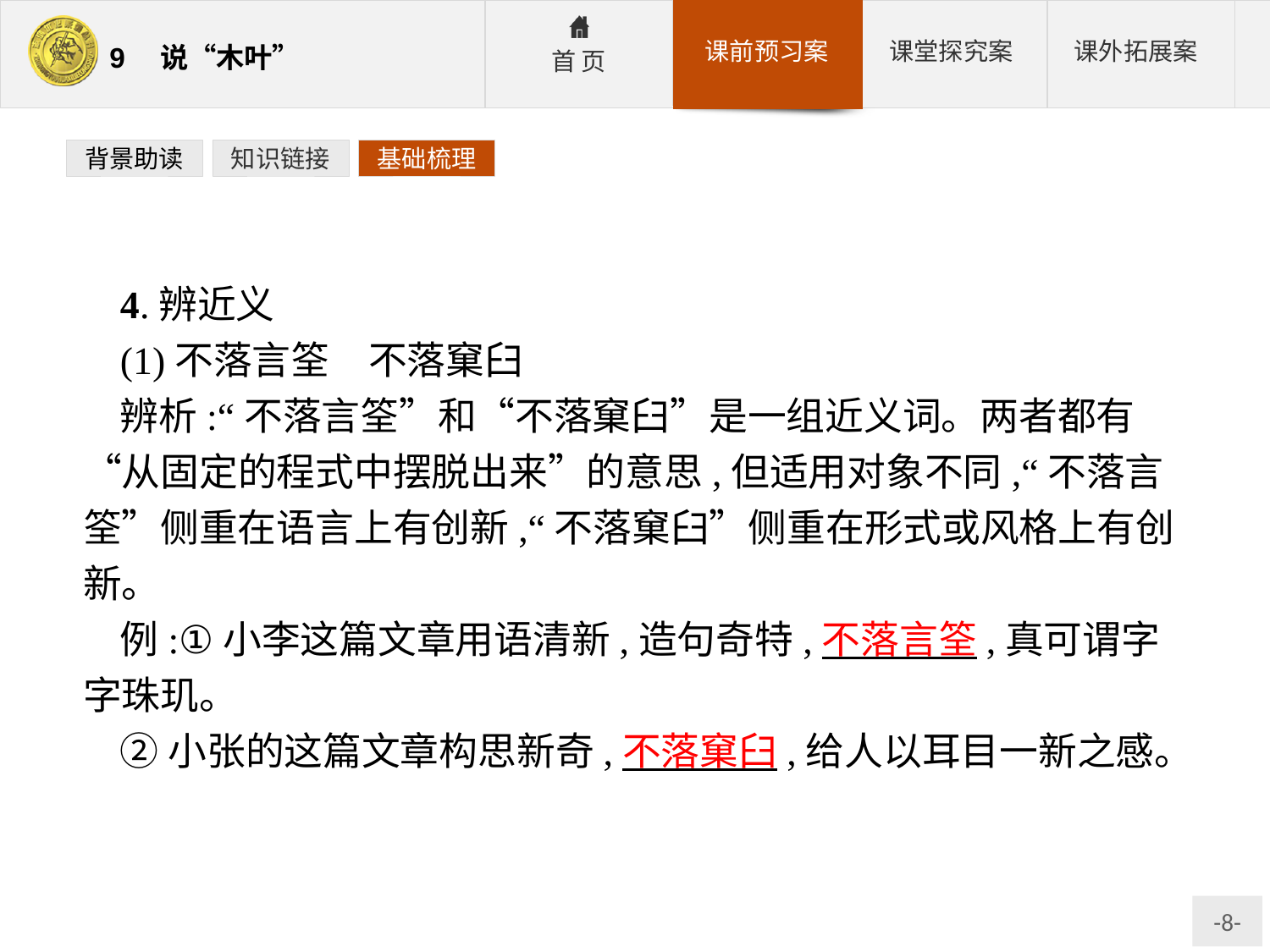

背景助读
知识链接
基础梳理
4.辨近义
(1)不落言筌　不落窠臼
辨析:“不落言筌”和“不落窠臼”是一组近义词。两者都有“从固定的程式中摆脱出来”的意思,但适用对象不同,“不落言筌”侧重在语言上有创新,“不落窠臼”侧重在形式或风格上有创新。
例:①小李这篇文章用语清新,造句奇特,不落言筌,真可谓字字珠玑。
②小张的这篇文章构思新奇,不落窠臼,给人以耳目一新之感。